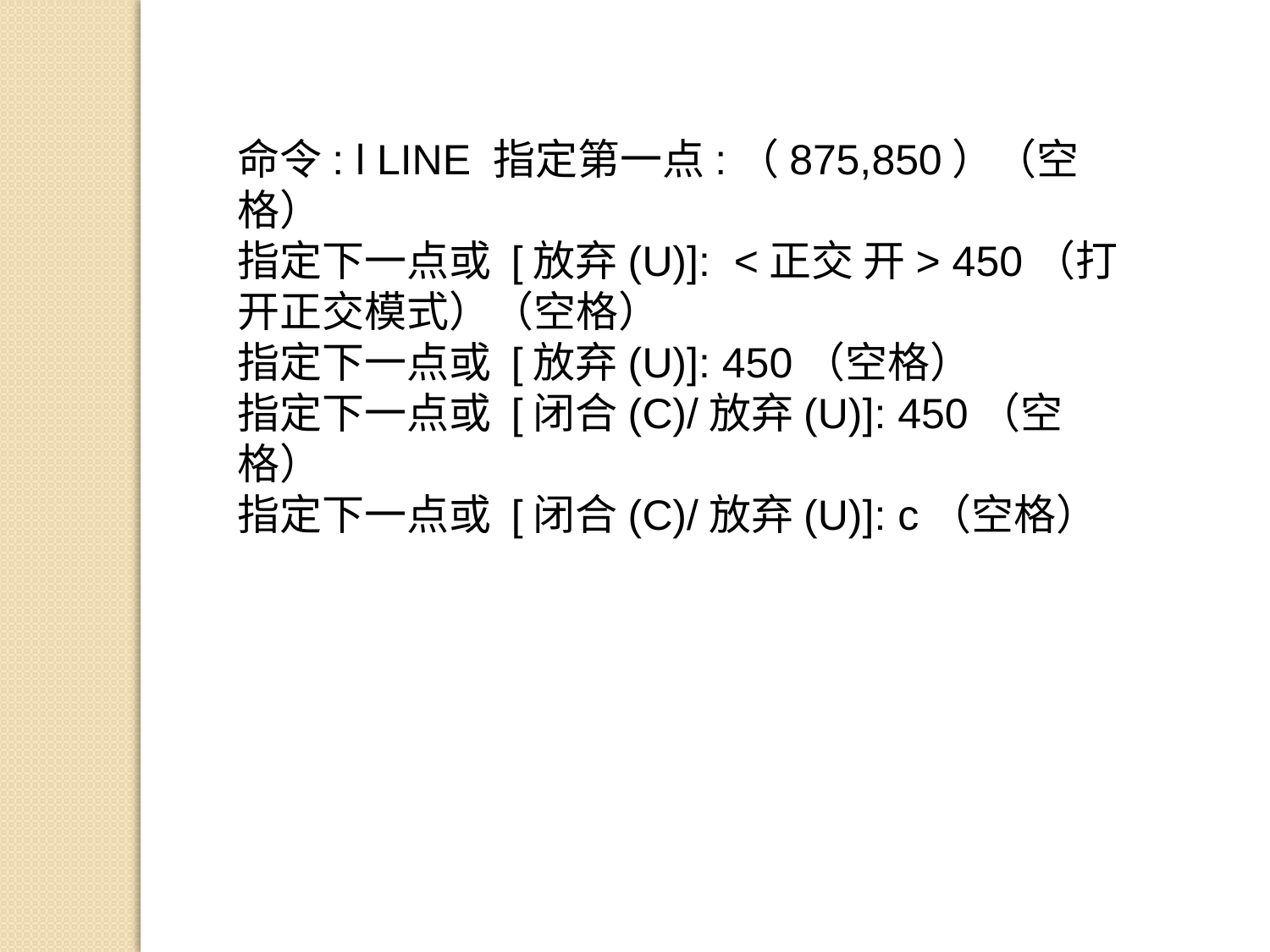

命令: l LINE 指定第一点:（875,850）（空格）
指定下一点或 [放弃(U)]:  <正交 开> 450（打开正交模式）（空格）
指定下一点或 [放弃(U)]: 450（空格）
指定下一点或 [闭合(C)/放弃(U)]: 450（空格）
指定下一点或 [闭合(C)/放弃(U)]: c（空格）